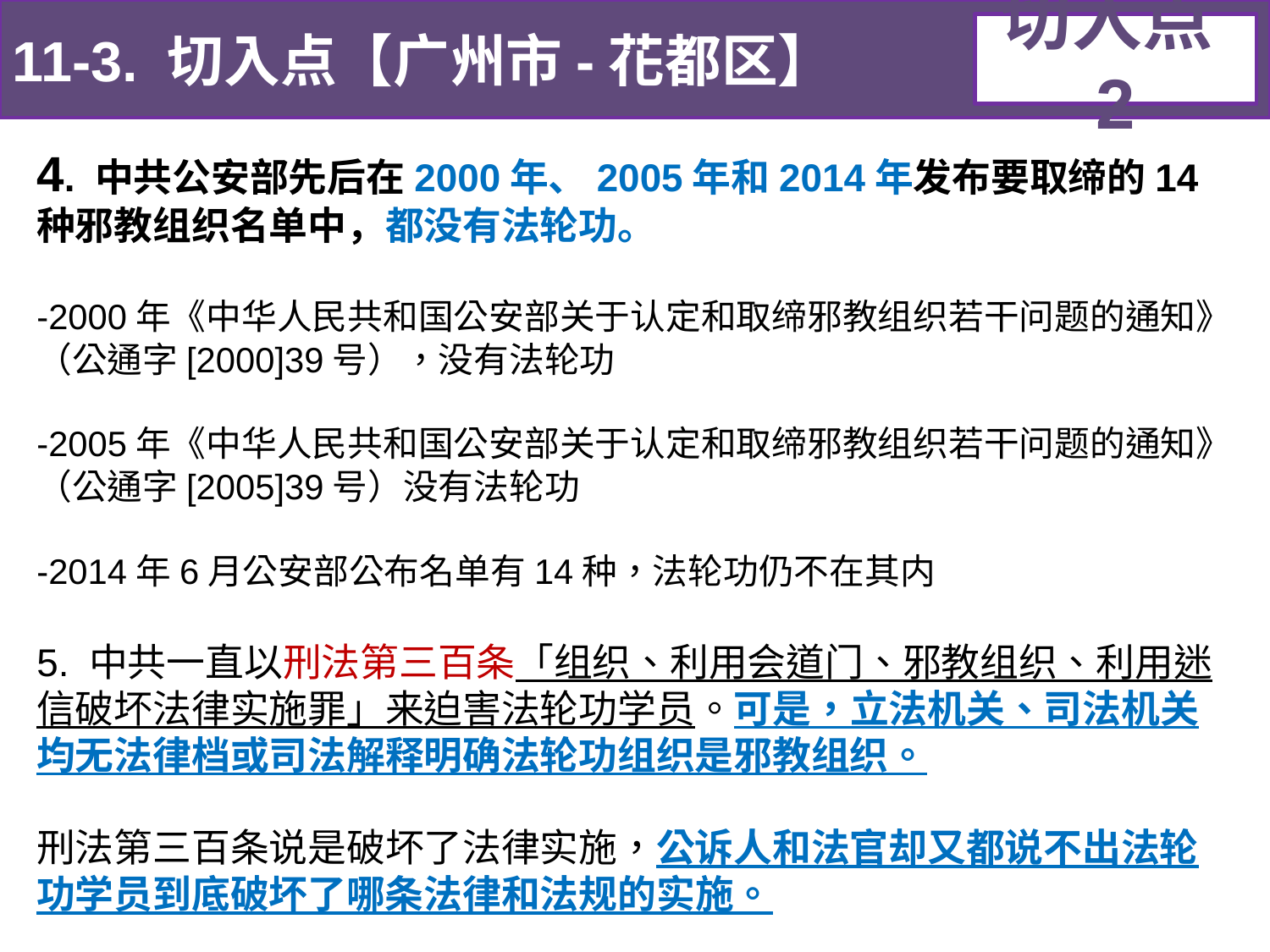

11-3. 切入点【广州市-花都区】
切入点2
4. 中共公安部先后在2000年、2005年和2014年发布要取缔的14种邪教组织名单中，都没有法轮功。

-2000年《中华人民共和国公安部关于认定和取缔邪教组织若干问题的通知》（公通字[2000]39号），没有法轮功

-2005年《中华人民共和国公安部关于认定和取缔邪教组织若干问题的通知》（公通字[2005]39号）没有法轮功

-2014年6月公安部公布名单有14种，法轮功仍不在其内

5. 中共一直以刑法第三百条「组织、利用会道门、邪教组织、利用迷信破坏法律实施罪」来迫害法轮功学员。可是，立法机关、司法机关均无法律档或司法解释明确法轮功组织是邪教组织。

刑法第三百条说是破坏了法律实施，公诉人和法官却又都说不出法轮功学员到底破坏了哪条法律和法规的实施。